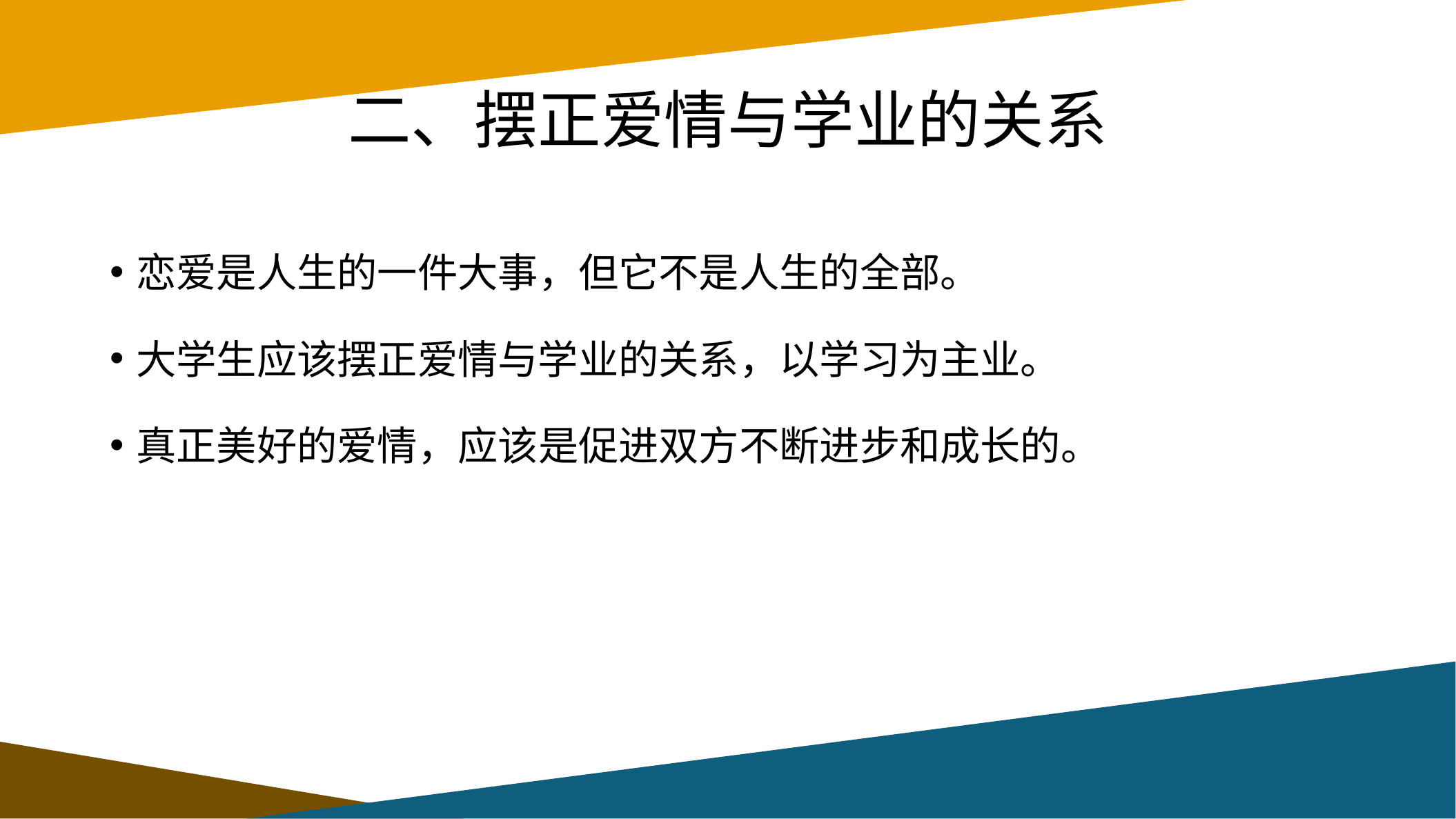

# 二、摆正爱情与学业的关系
恋爱是人生的一件大事，但它不是人生的全部。
大学生应该摆正爱情与学业的关系，以学习为主业。
真正美好的爱情，应该是促进双方不断进步和成长的。